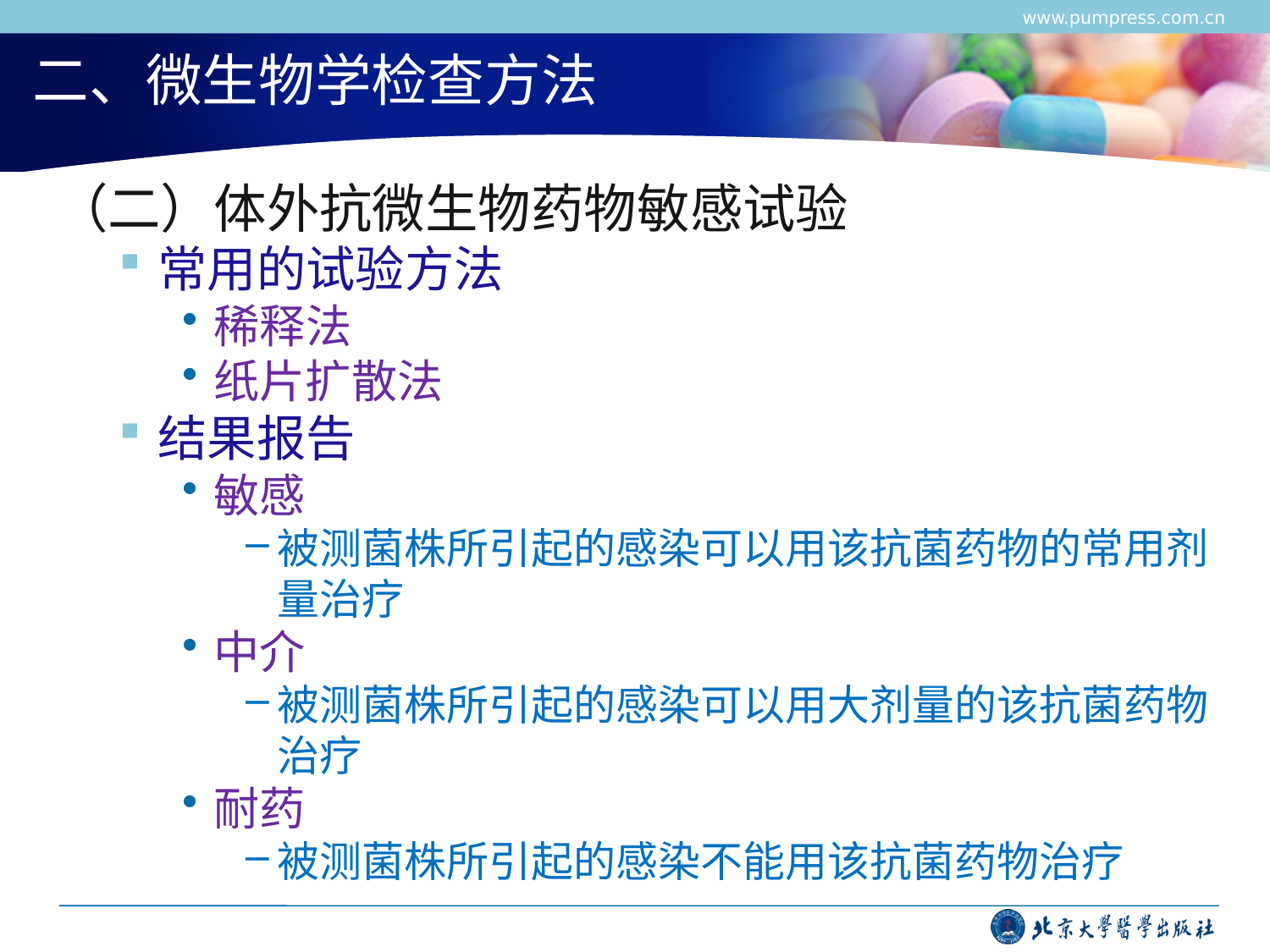

www.pumpress.com.cn
# 二、微生物学检查方法
（二）体外抗微生物药物敏感试验
常用的试验方法
稀释法
纸片扩散法
结果报告
敏感
被测菌株所引起的感染可以用该抗菌药物的常用剂量治疗
中介
被测菌株所引起的感染可以用大剂量的该抗菌药物治疗
耐药
被测菌株所引起的感染不能用该抗菌药物治疗